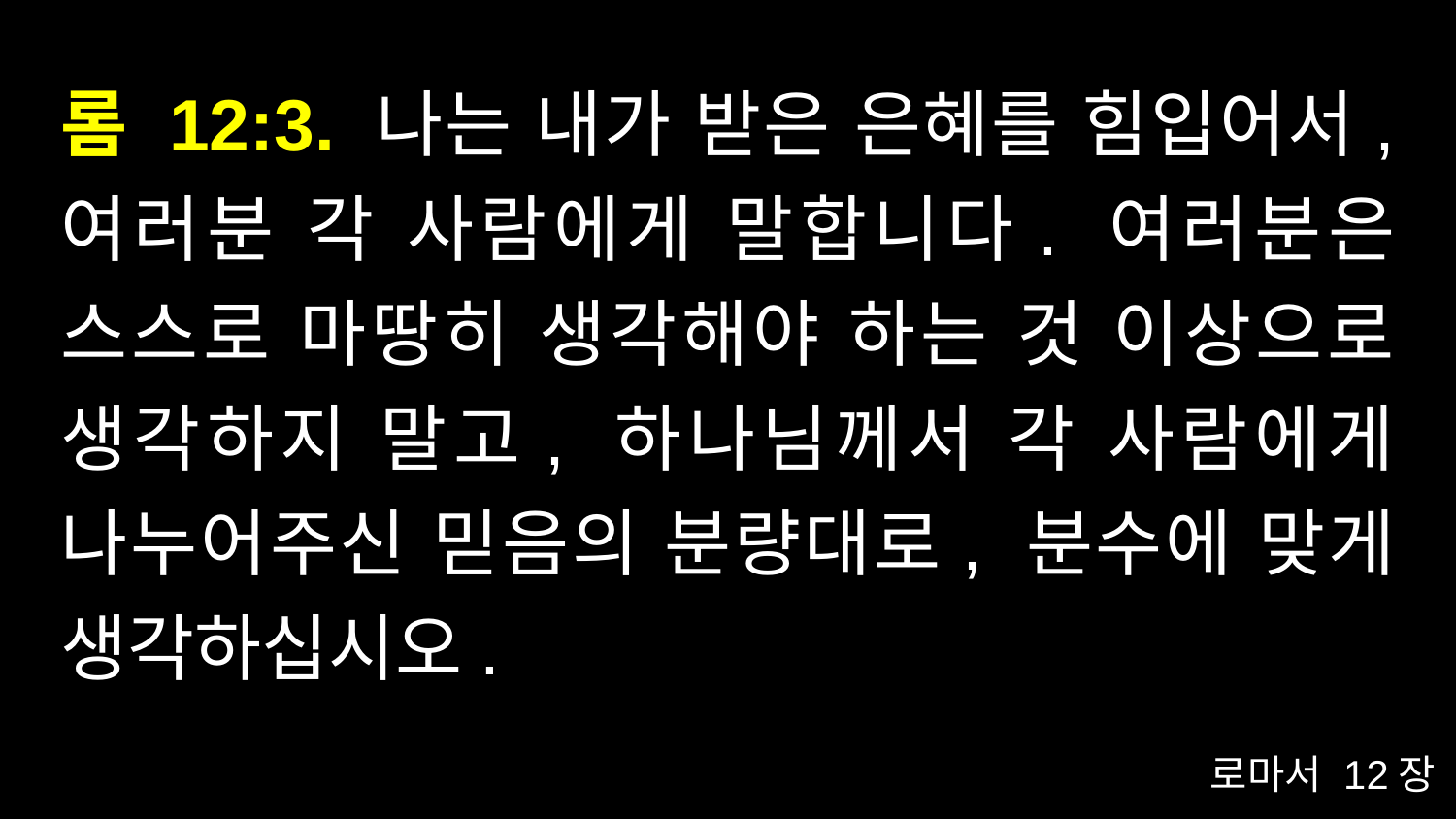

# 롬 12:3. 나는 내가 받은 은혜를 힘입어서, 여러분 각 사람에게 말합니다. 여러분은 스스로 마땅히 생각해야 하는 것 이상으로 생각하지 말고, 하나님께서 각 사람에게 나누어주신 믿음의 분량대로, 분수에 맞게 생각하십시오.
로마서 12장